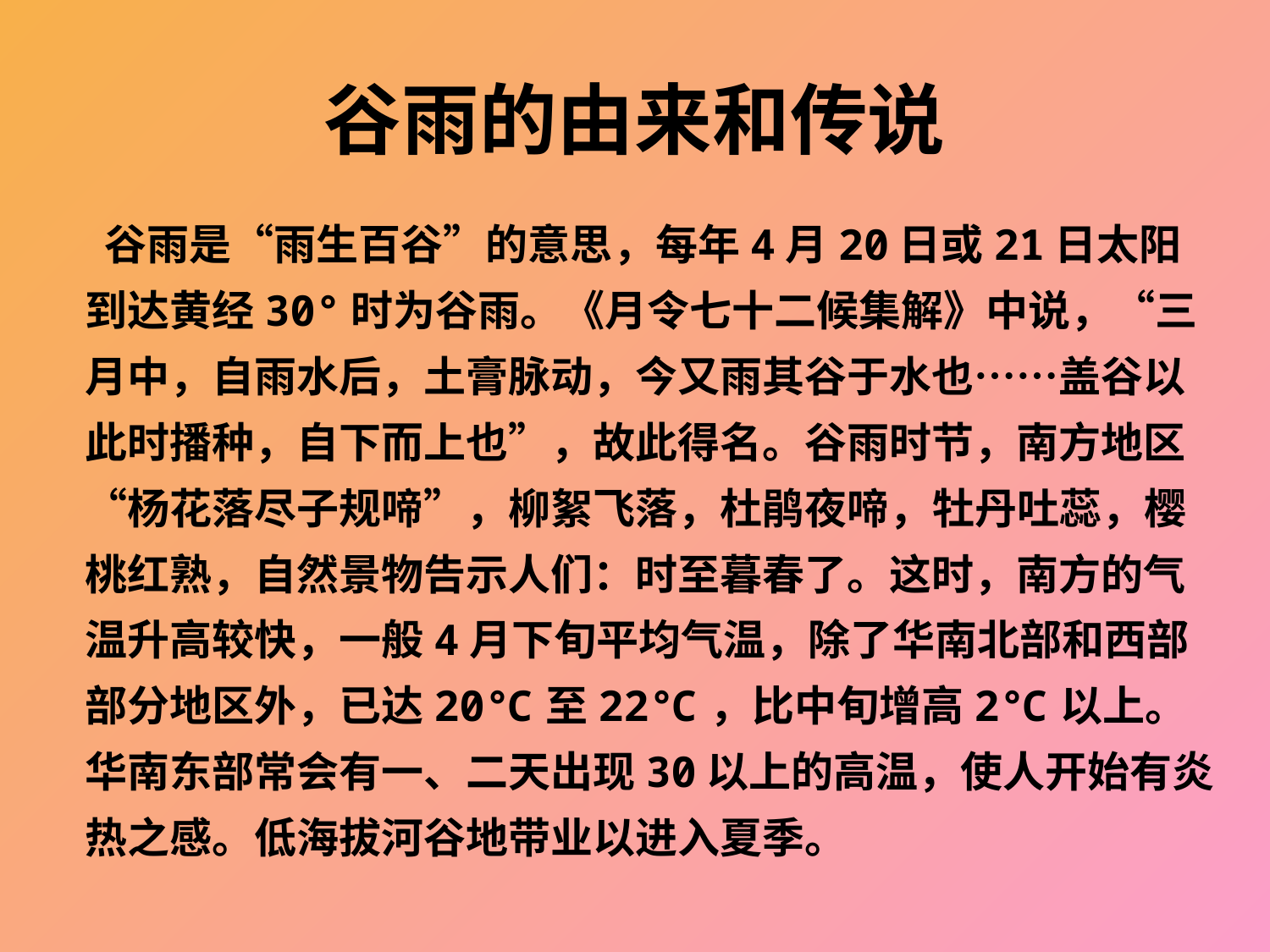

# 谷雨的由来和传说
      谷雨是“雨生百谷”的意思，每年4月20日或21日太阳到达黄经30°时为谷雨。《月令七十二候集解》中说，“三月中，自雨水后，土膏脉动，今又雨其谷于水也……盖谷以此时播种，自下而上也”，故此得名。谷雨时节，南方地区“杨花落尽子规啼”，柳絮飞落，杜鹃夜啼，牡丹吐蕊，樱桃红熟，自然景物告示人们：时至暮春了。这时，南方的气温升高较快，一般4月下旬平均气温，除了华南北部和西部部分地区外，已达20℃至22℃，比中旬增高2℃以上。华南东部常会有一、二天出现30以上的高温，使人开始有炎热之感。低海拔河谷地带业以进入夏季。